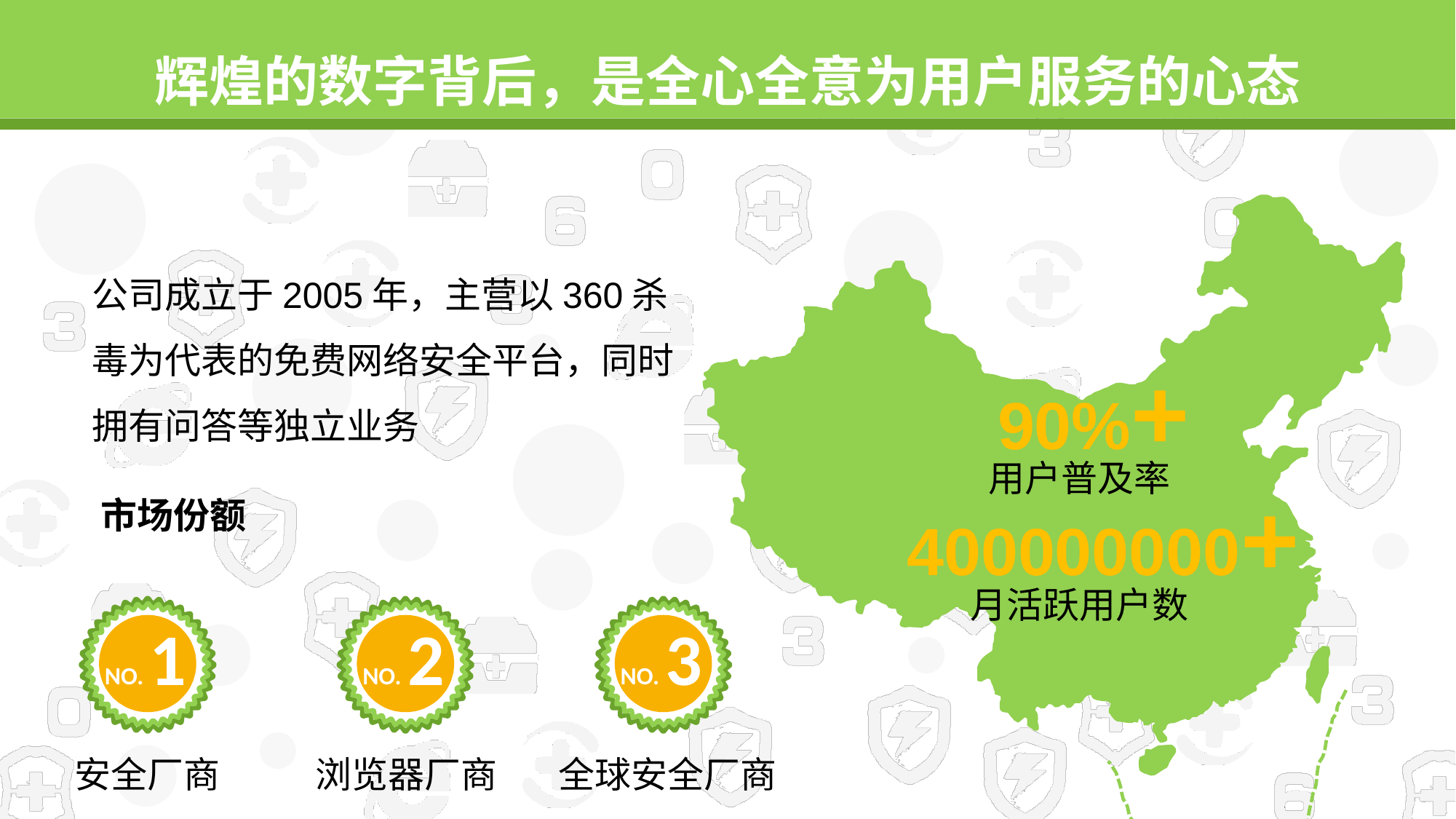

辉煌的数字背后，是全心全意为用户服务的心态

90%+
用户普及率
400000000+
月活跃用户数
公司成立于2005年，主营以360杀毒为代表的免费网络安全平台，同时拥有问答等独立业务
市场份额

1
NO.

2
NO.

3
NO.

安全厂商
浏览器厂商
全球安全厂商